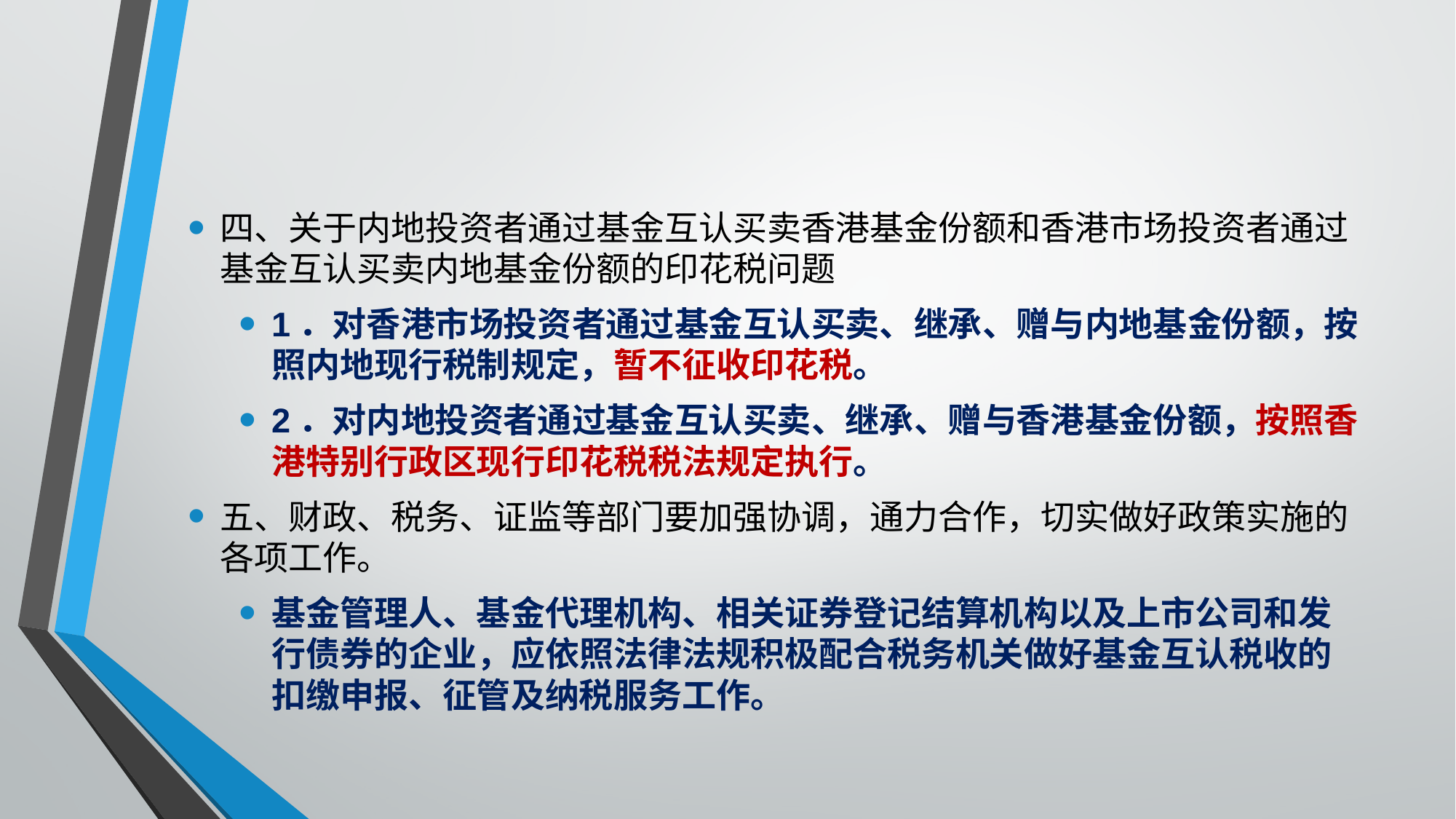

#
四、关于内地投资者通过基金互认买卖香港基金份额和香港市场投资者通过基金互认买卖内地基金份额的印花税问题
1．对香港市场投资者通过基金互认买卖、继承、赠与内地基金份额，按照内地现行税制规定，暂不征收印花税。
2．对内地投资者通过基金互认买卖、继承、赠与香港基金份额，按照香港特别行政区现行印花税税法规定执行。
五、财政、税务、证监等部门要加强协调，通力合作，切实做好政策实施的各项工作。
基金管理人、基金代理机构、相关证券登记结算机构以及上市公司和发行债券的企业，应依照法律法规积极配合税务机关做好基金互认税收的扣缴申报、征管及纳税服务工作。